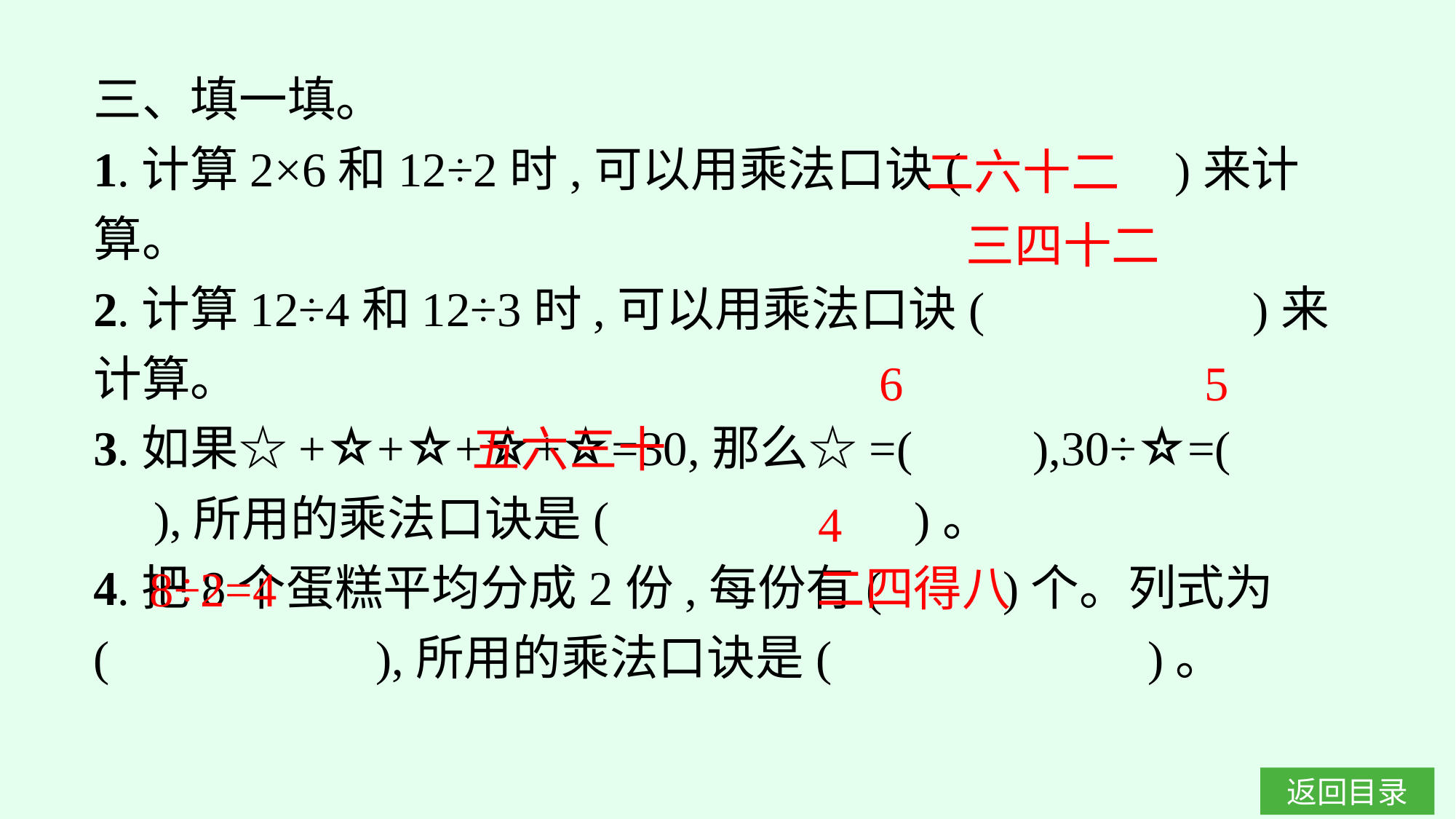

三、填一填。
1.计算2×6和12÷2时,可以用乘法口诀(　             )来计算。
2.计算12÷4和12÷3时,可以用乘法口诀(                      )来计算。
3.如果☆+☆+☆+☆+☆=30,那么☆=(　　),30÷☆=(　　),所用的乘法口诀是(                         )。
4.把8个蛋糕平均分成2份,每份有(　　)个。列式为
(　　　　　),所用的乘法口诀是(　         　　　)。
二六十二
三四十二
5
6
五六三十
4
二四得八
8÷2=4